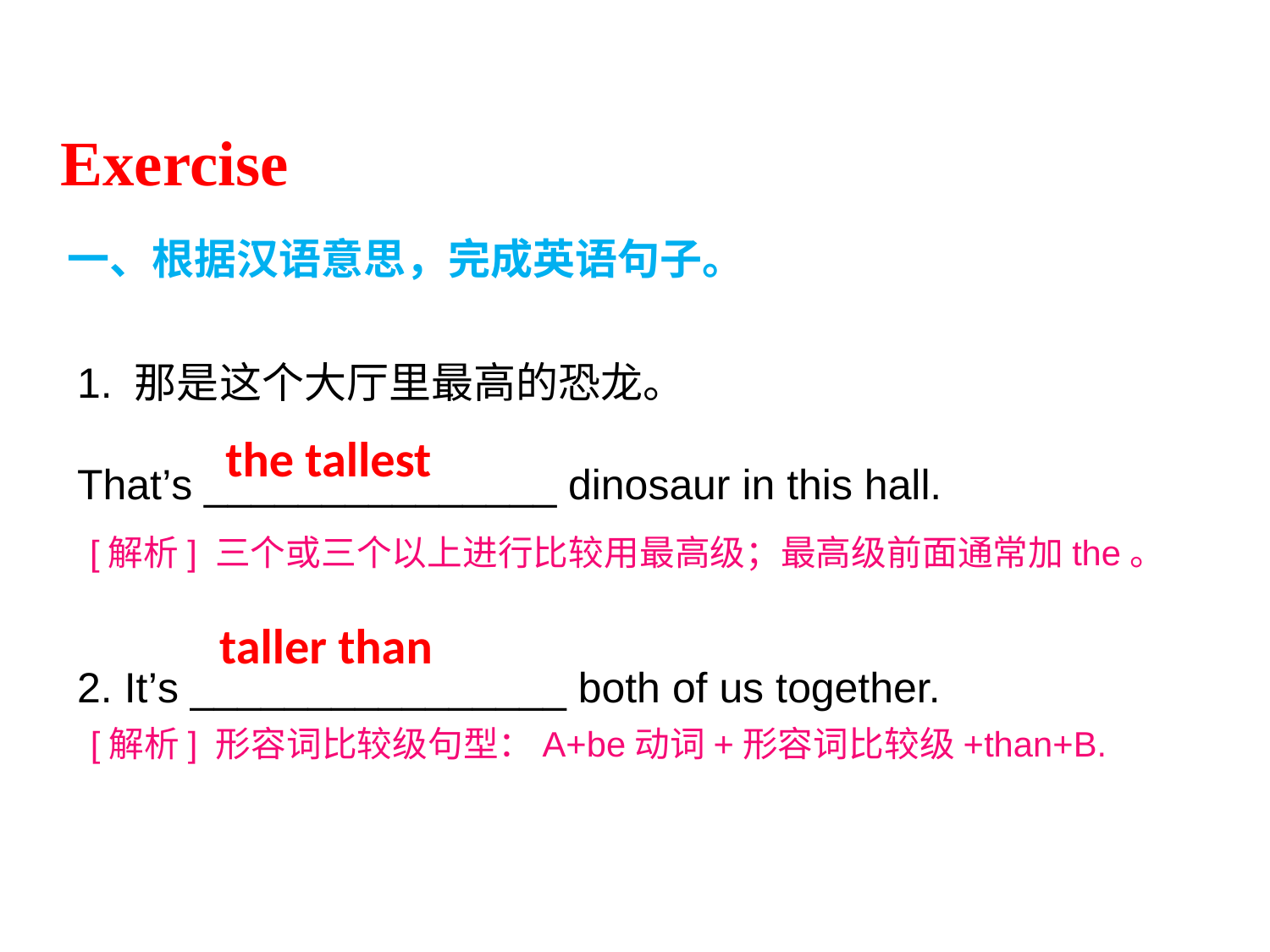

Exercise
一、根据汉语意思，完成英语句子。
1. 那是这个大厅里最高的恐龙。
That’s _______________ dinosaur in this hall.

2. It’s ________________ both of us together.

the tallest
[解析] 三个或三个以上进行比较用最高级；最高级前面通常加the。
taller than
[解析] 形容词比较级句型：A+be动词+形容词比较级+than+B.